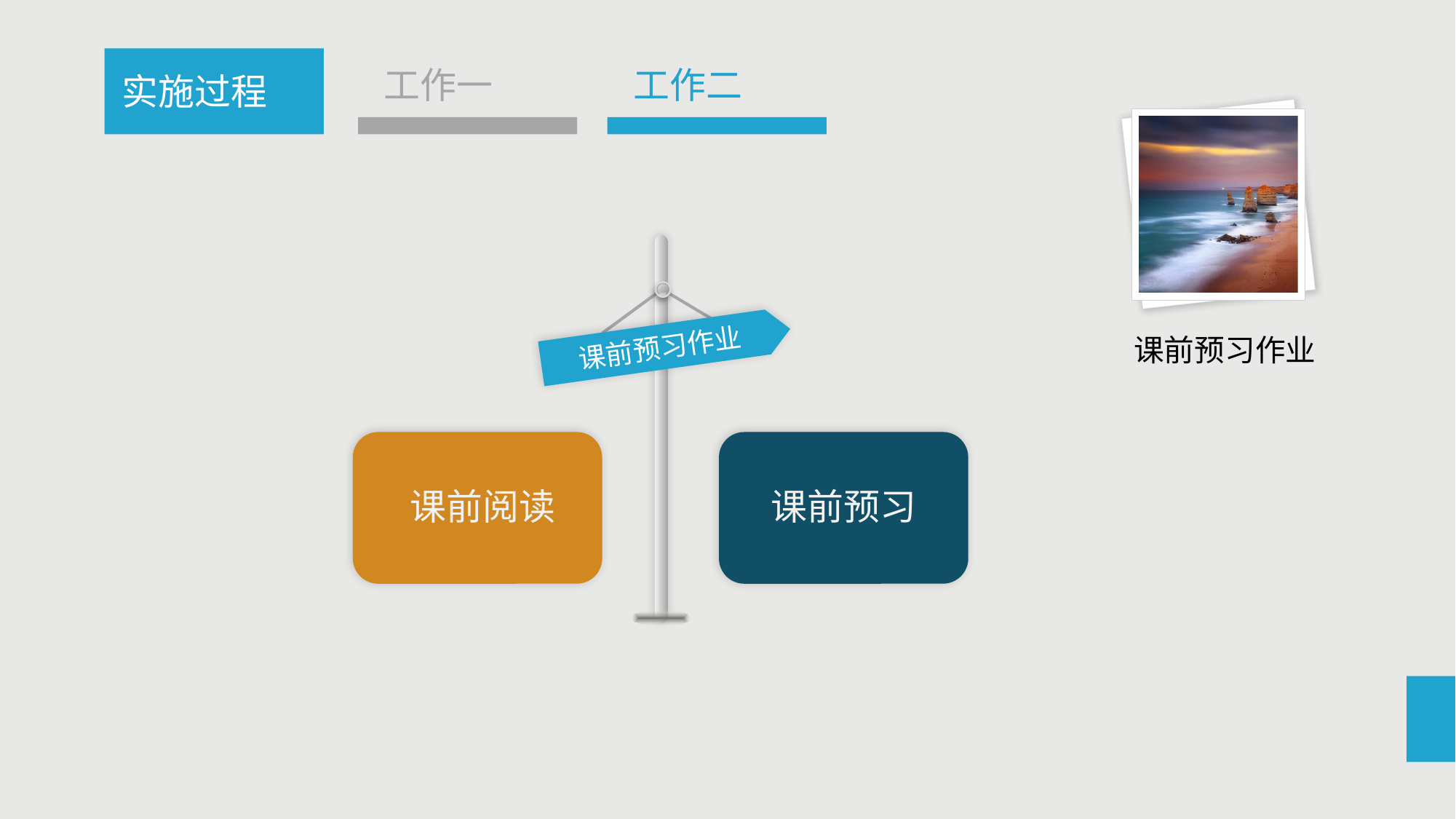

工作一

工作二
实施过程

课前预习作业
课前预习作业

课前阅读
课前预习